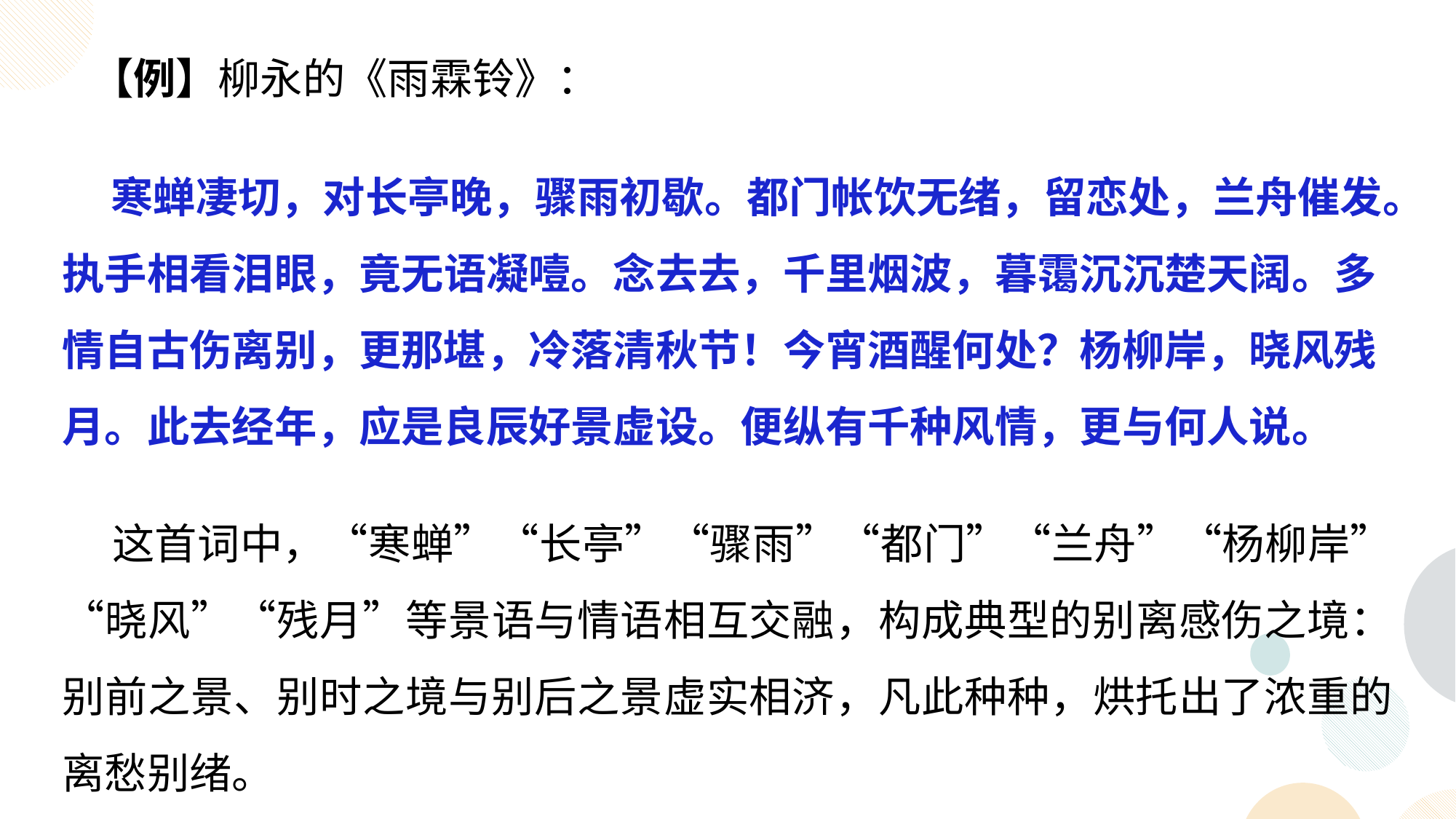

【例】柳永的《雨霖铃》：
    寒蝉凄切，对长亭晚，骤雨初歇。都门帐饮无绪，留恋处，兰舟催发。执手相看泪眼，竟无语凝噎。念去去，千里烟波，暮霭沉沉楚天阔。多情自古伤离别，更那堪，冷落清秋节！今宵酒醒何处？杨柳岸，晓风残月。此去经年，应是良辰好景虚设。便纵有千种风情，更与何人说。
    这首词中，“寒蝉”“长亭”“骤雨”“都门”“兰舟”“杨柳岸”“晓风”“残月”等景语与情语相互交融，构成典型的别离感伤之境：别前之景、别时之境与别后之景虚实相济，凡此种种，烘托出了浓重的离愁别绪。